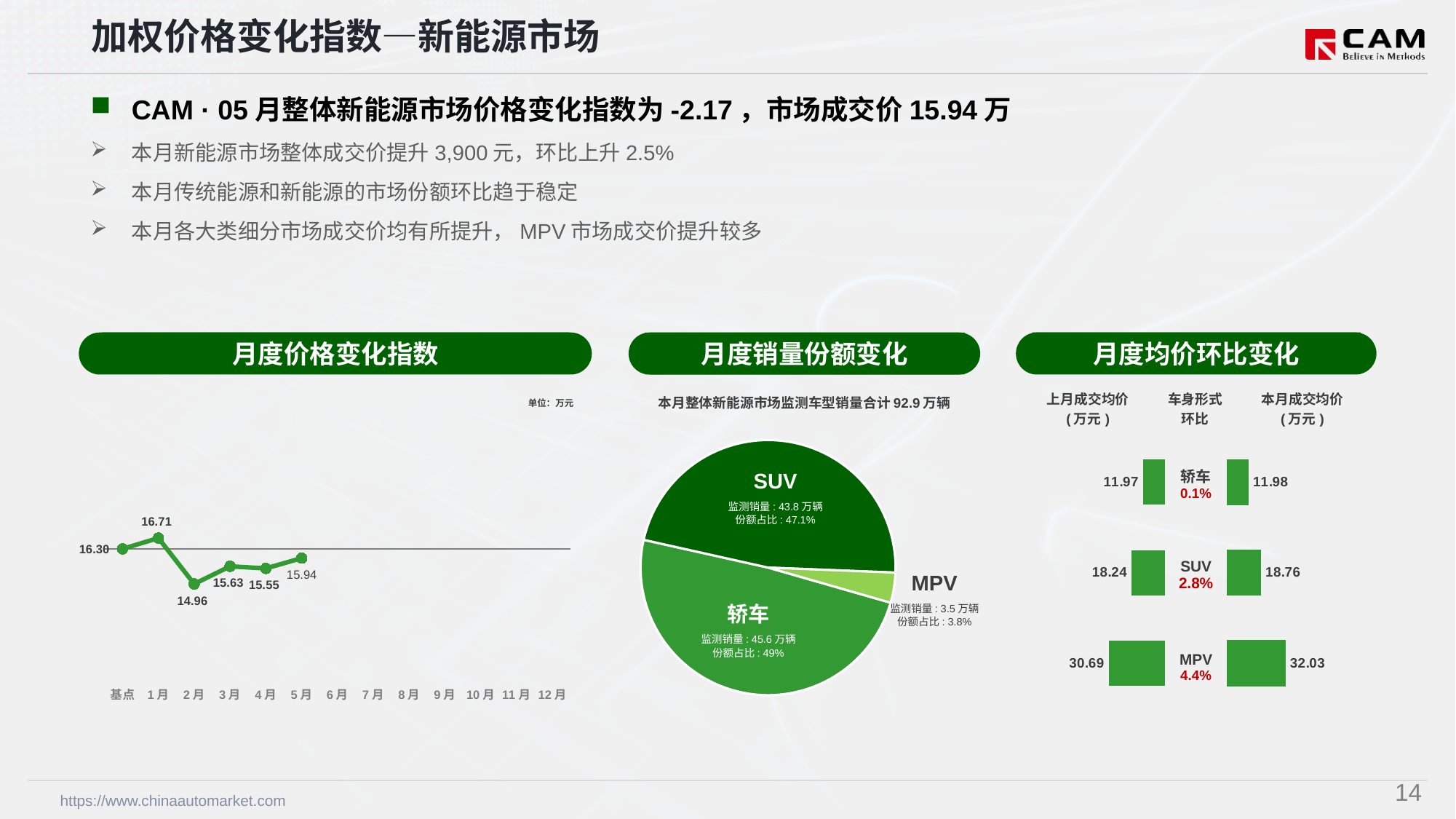

加权价格变化指数—新能源市场
CAM · 05月整体新能源市场价格变化指数为-2.17，市场成交价15.94万
本月新能源市场整体成交价提升3,900元，环比上升2.5%
本月传统能源和新能源的市场份额环比趋于稳定
本月各大类细分市场成交价均有所提升，MPV市场成交价提升较多
月度价格变化指数

月度均价环比变化

月度销量份额变化

本月整体新能源市场监测车型销量合计92.9万辆

### Chart

| Category | 车身市场 |
|---|---|
| 轿车 | 455681.0 |
| SUV | 437916.0 |
| MPV | 35425.0 |
SUV
监测销量: 43.8万辆
份额占比: 47.1%
MPV
监测销量: 3.5万辆
份额占比: 3.8%
轿车
监测销量: 45.6万辆
份额占比: 49%

### Chart

| Category | Y2024 |
|---|---|
| 基点 | 0.0 |
| 1月 | 2.55 |
| 2月 | -8.22 |
| 3月 | -4.09 |
| 4月 | -4.57 |
| 5月 | -2.17 |
| 6月 | None |
| 7月 | None |
| 8月 | None |
| 9月 | None |
| 10月 | None |
| 11月 | None |
| 12月 | None |
| 上月成交均价 (万元) | 车身形式 环比 | 本月成交均价 (万元) |
| --- | --- | --- |
单位：万元
| 轿车 0.1% |
| --- |
| SUV 2.8% |
| MPV 4.4% |

### Chart

| Category | 成交均价 |
|---|---|
| 轿车 | 11.97 |
| SUV | 18.24 |
| MPV | 30.69 |

### Chart

| Category | 成交均价 |
|---|---|
| 轿车 | 11.98 |
| SUV | 18.76 |
| MPV | 32.03 |
14